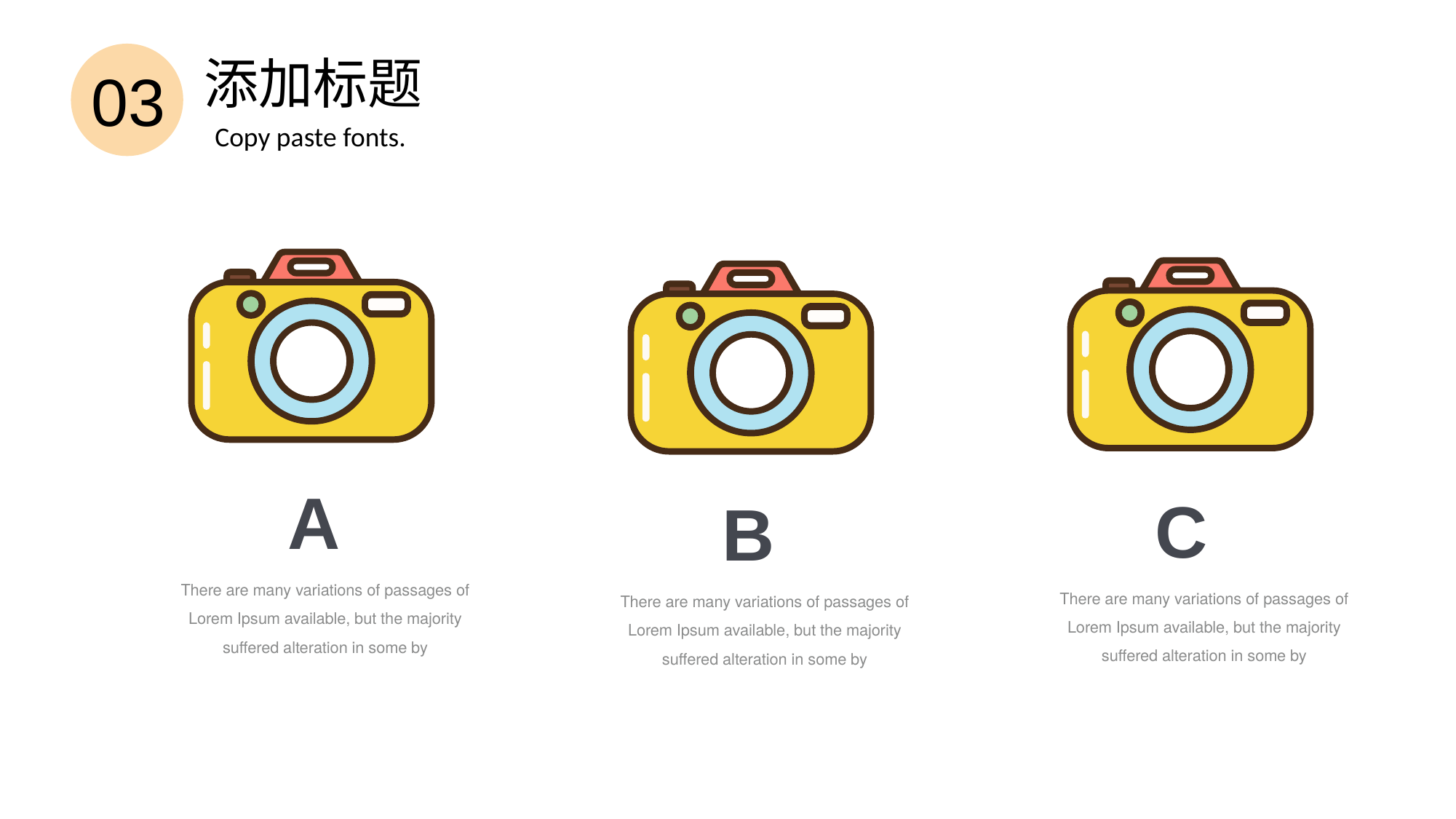

添加标题
03
Copy paste fonts.

A
C
B
There are many variations of passages of
Lorem Ipsum available, but the majority
suffered alteration in some by
There are many variations of passages of
Lorem Ipsum available, but the majority
suffered alteration in some by
There are many variations of passages of
Lorem Ipsum available, but the majority
suffered alteration in some by